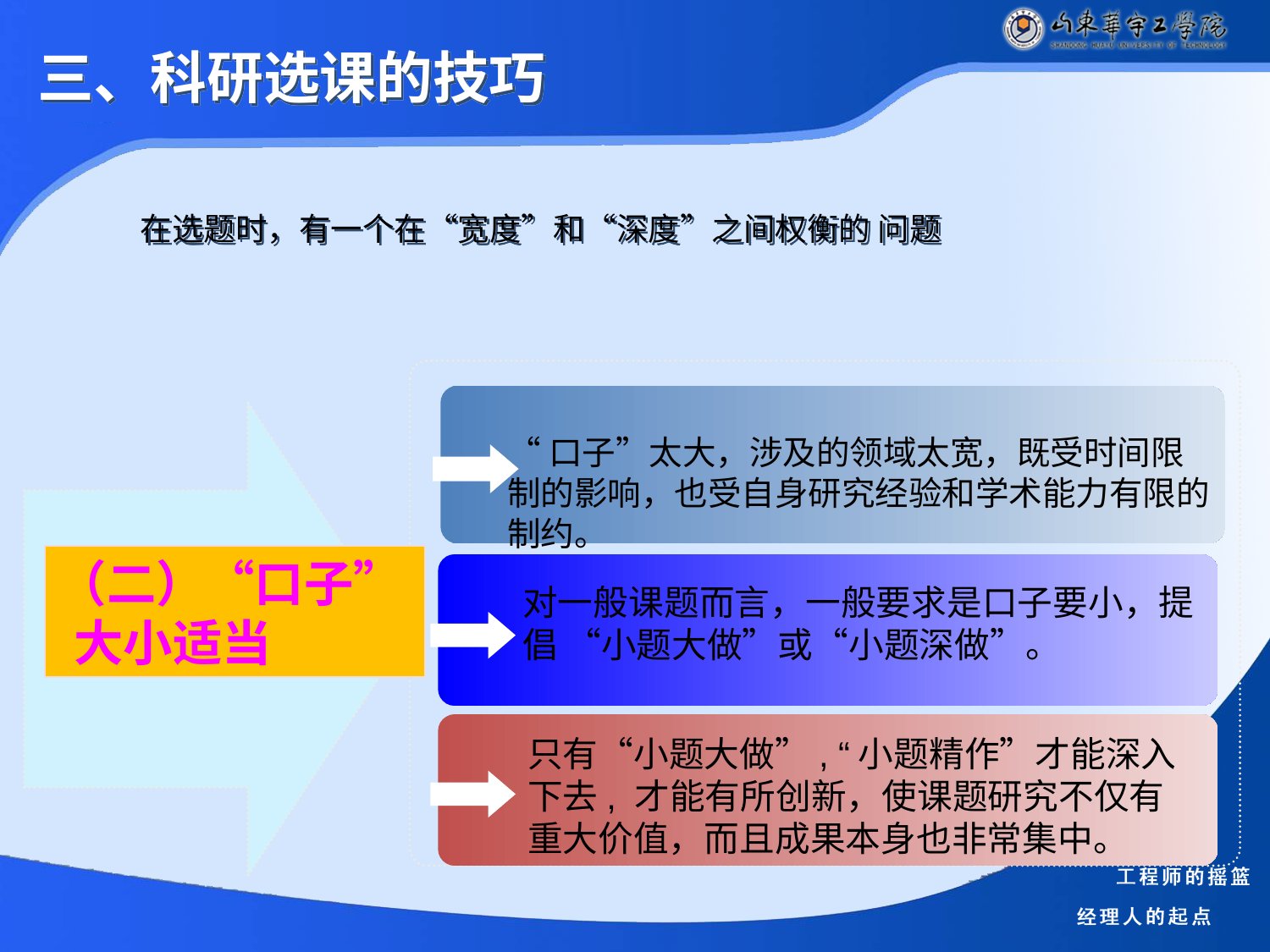

三、科研选课的技巧
在选题时，有一个在“宽度”和“深度”之间权衡的 问题

“口子”太大，涉及的领域太宽，既受时间限制的影响，也受自身研究经验和学术能力有限的制约。
（二）“口子”大小适当

对一般课题而言，一般要求是口子要小，提倡 “小题大做”或“小题深做”。

只有“小题大做”, “小题精作”才能深入下去, 才能有所创新，使课题研究不仅有重大价值，而且成果本身也非常集中。